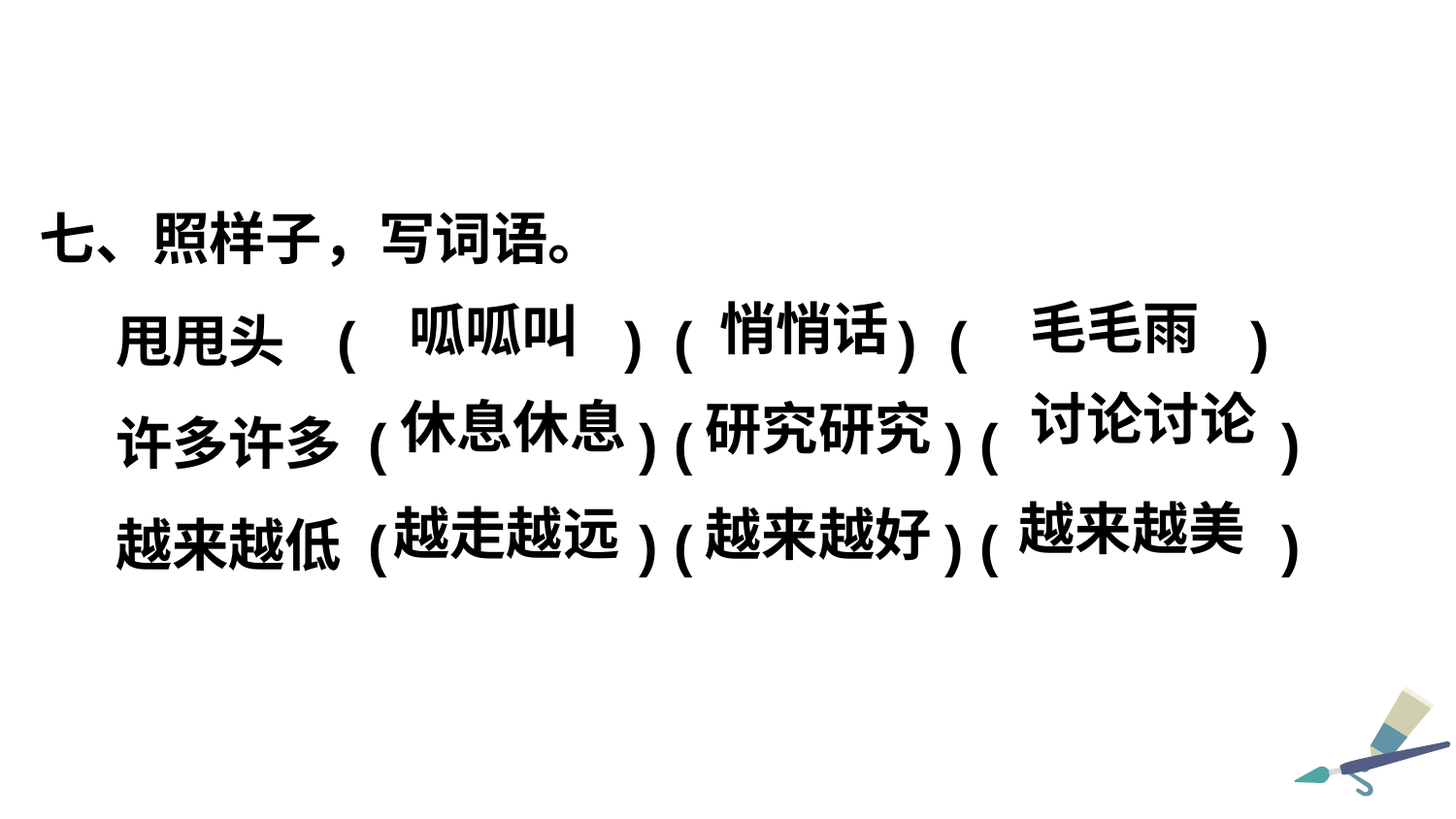

七、照样子，写词语。
甩甩头   (                 )  (             )  (                  )
许多许多 (                ) (                ) (                  )
越来越低 (                ) (                ) (                  )
毛毛雨
悄悄话
呱呱叫
讨论讨论
休息休息
研究研究
越来越美
越走越远
越来越好